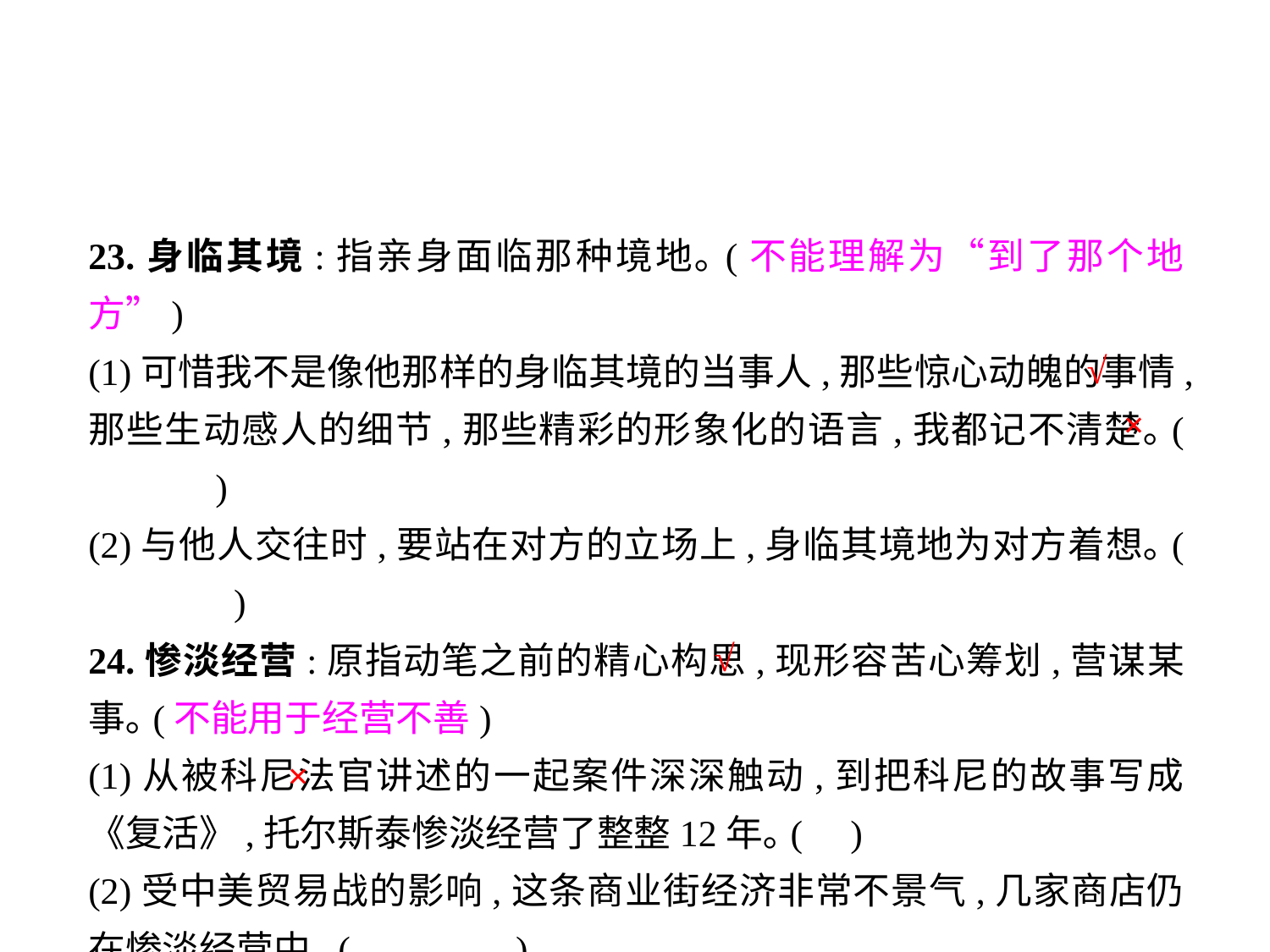

23.身临其境:指亲身面临那种境地｡(不能理解为“到了那个地方”)
(1)可惜我不是像他那样的身临其境的当事人,那些惊心动魄的事情,那些生动感人的细节,那些精彩的形象化的语言,我都记不清楚｡(	)
(2)与他人交往时,要站在对方的立场上,身临其境地为对方着想｡(	  )
24.惨淡经营:原指动笔之前的精心构思,现形容苦心筹划,营谋某事｡(不能用于经营不善)
(1)从被科尼法官讲述的一起案件深深触动,到把科尼的故事写成《复活》,托尔斯泰惨淡经营了整整12年｡(	)
(2)受中美贸易战的影响,这条商业街经济非常不景气,几家商店仍在惨淡经营中｡(	     )
√
×
√
×